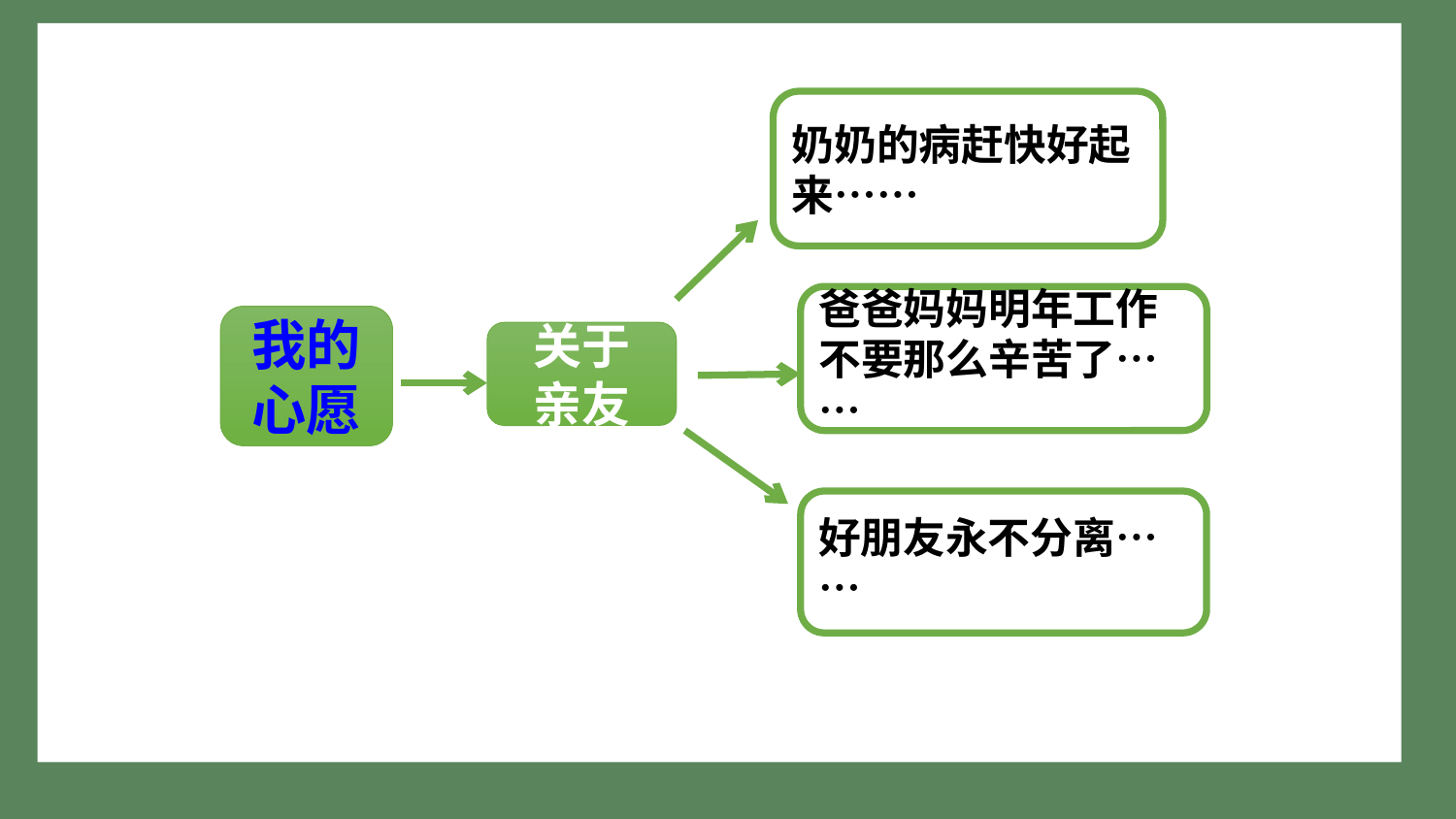

奶奶的病赶快好起来……
爸爸妈妈明年工作不要那么辛苦了……
我的心愿
关于
亲友
好朋友永不分离……